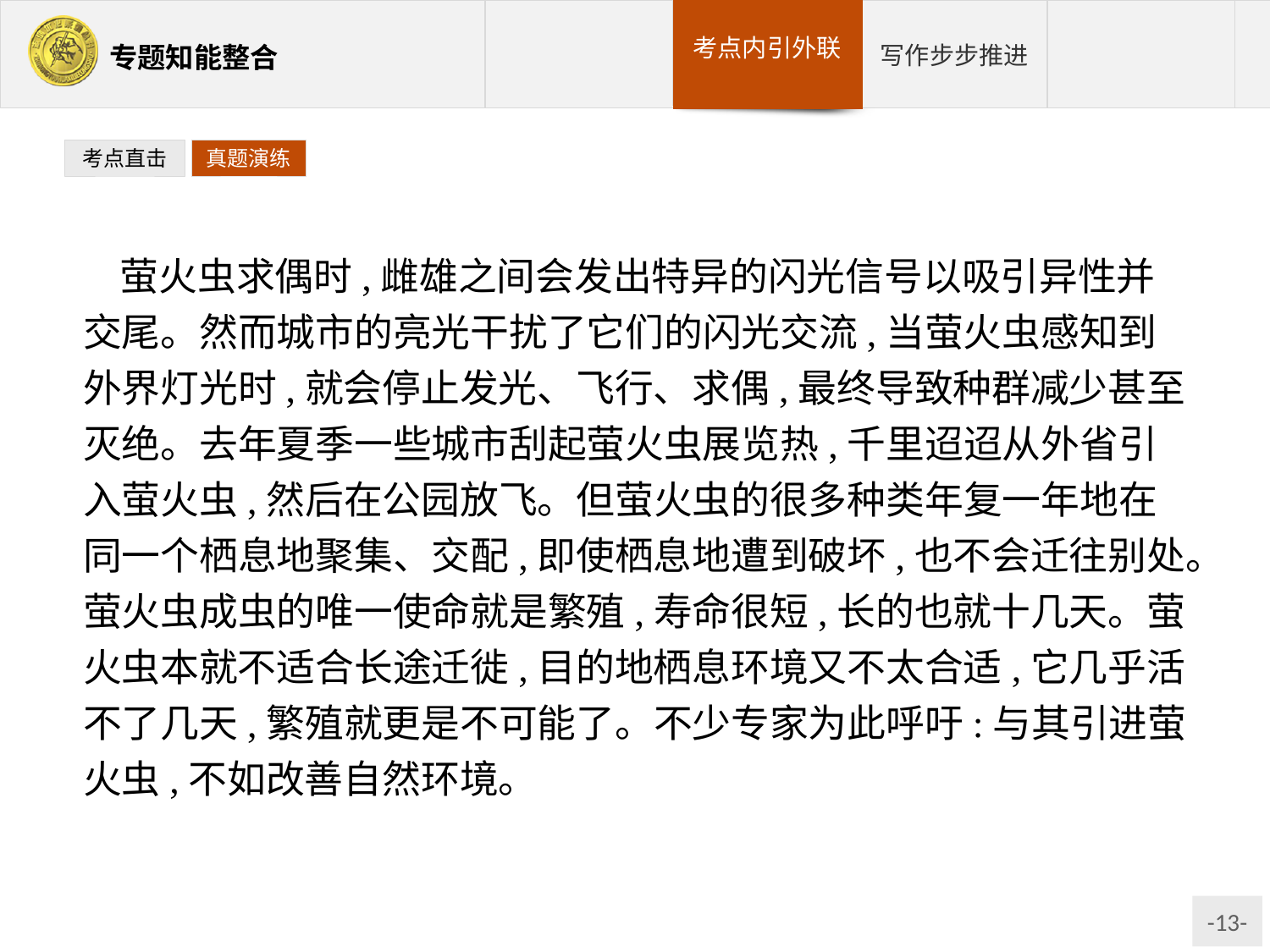

考点直击
真题演练
萤火虫求偶时,雌雄之间会发出特异的闪光信号以吸引异性并交尾。然而城市的亮光干扰了它们的闪光交流,当萤火虫感知到外界灯光时,就会停止发光、飞行、求偶,最终导致种群减少甚至灭绝。去年夏季一些城市刮起萤火虫展览热,千里迢迢从外省引入萤火虫,然后在公园放飞。但萤火虫的很多种类年复一年地在同一个栖息地聚集、交配,即使栖息地遭到破坏,也不会迁往别处。萤火虫成虫的唯一使命就是繁殖,寿命很短,长的也就十几天。萤火虫本就不适合长途迁徙,目的地栖息环境又不太合适,它几乎活不了几天,繁殖就更是不可能了。不少专家为此呼吁:与其引进萤火虫,不如改善自然环境。